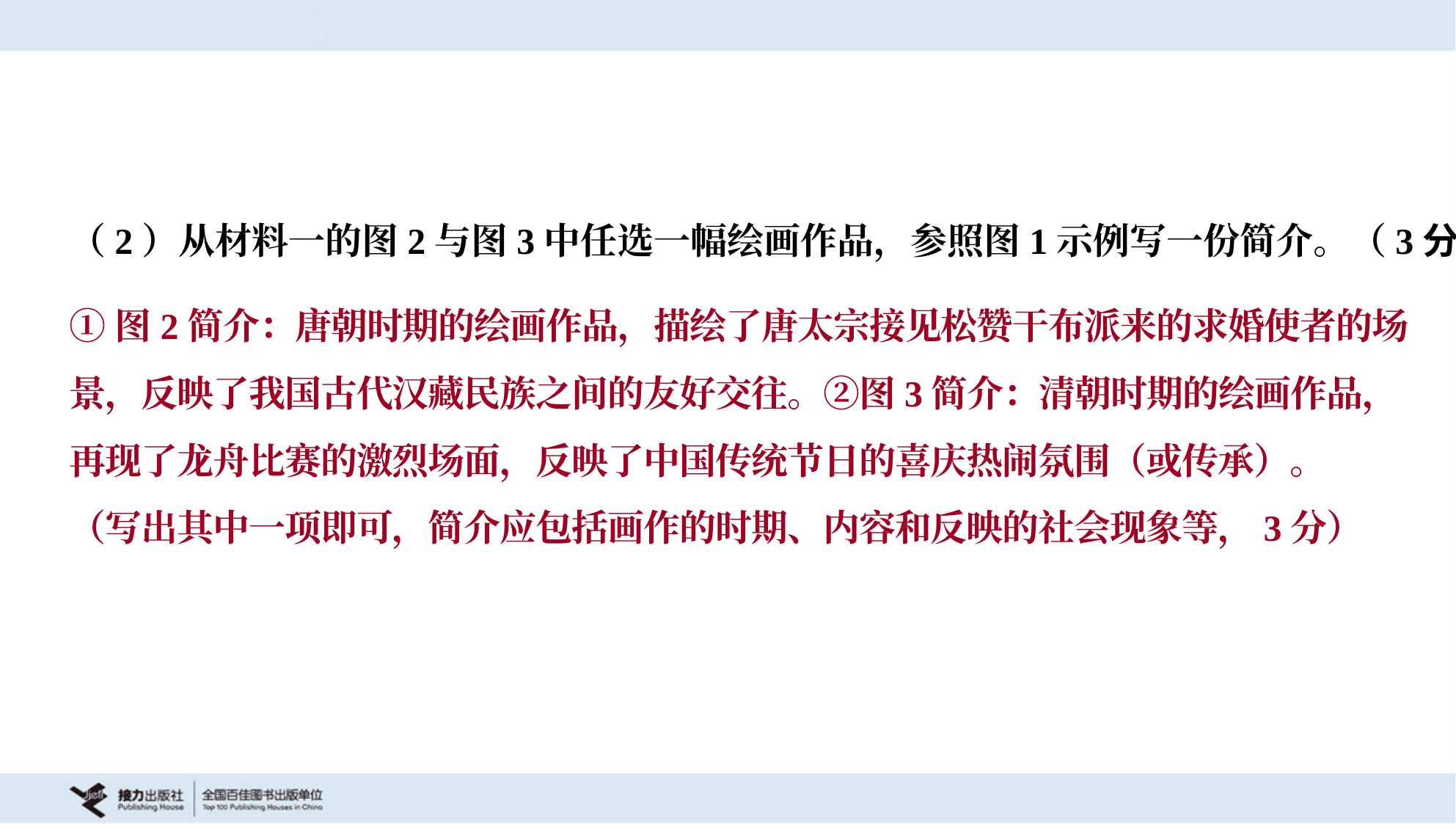

（2）从材料一的图2与图3中任选一幅绘画作品，参照图1示例写一份简介。（3分）
①图2简介：唐朝时期的绘画作品，描绘了唐太宗接见松赞干布派来的求婚使者的场
景，反映了我国古代汉藏民族之间的友好交往。②图3简介：清朝时期的绘画作品，
再现了龙舟比赛的激烈场面，反映了中国传统节日的喜庆热闹氛围（或传承）。
（写出其中一项即可，简介应包括画作的时期、内容和反映的社会现象等，3分）